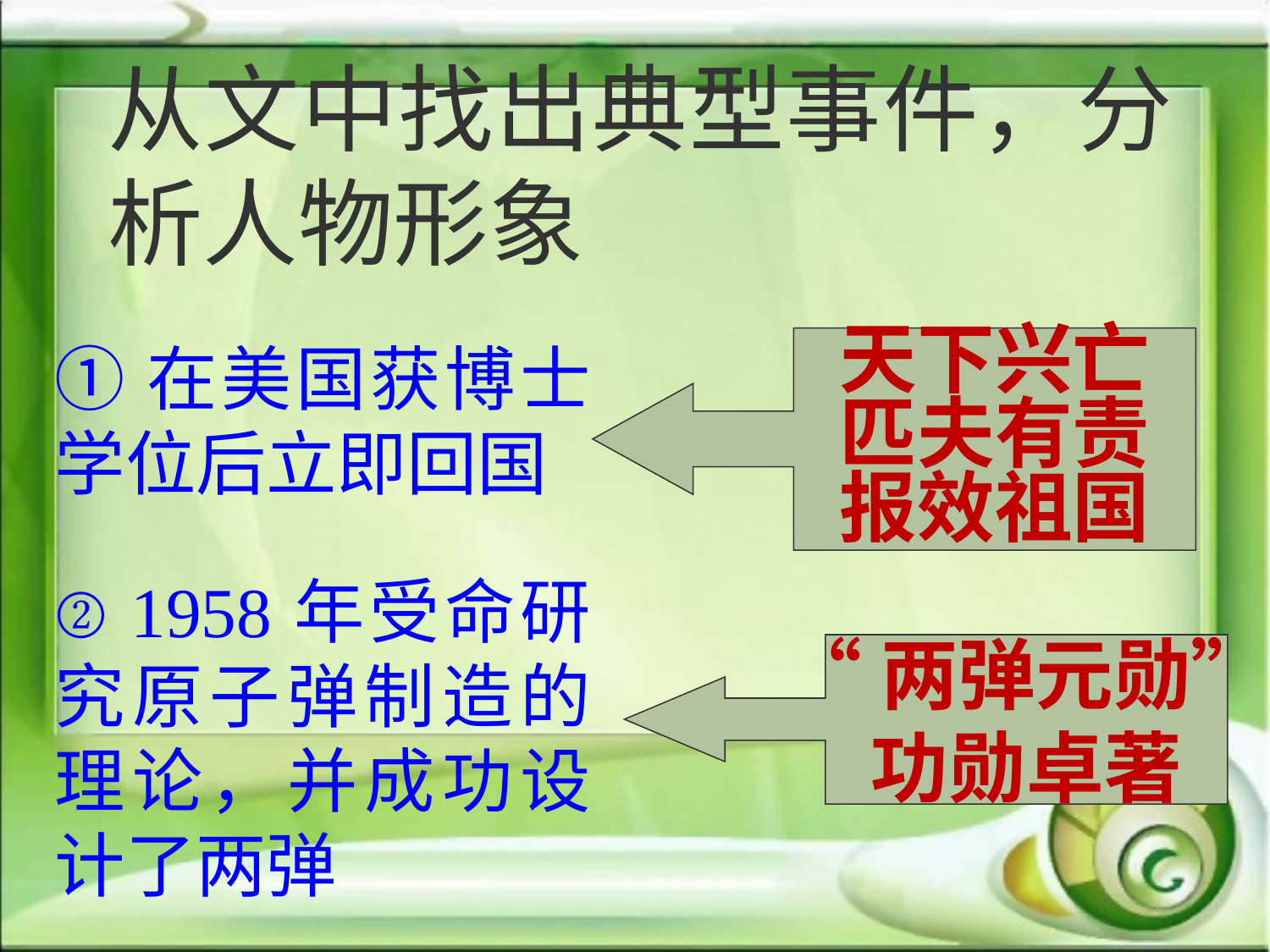

从文中找出典型事件，分析人物形象

①在美国获博士学位后立即回国
天下兴亡
匹夫有责
报效祖国
② 1958年受命研究原子弹制造的理论，并成功设计了两弹
“两弹元勋”
功勋卓著